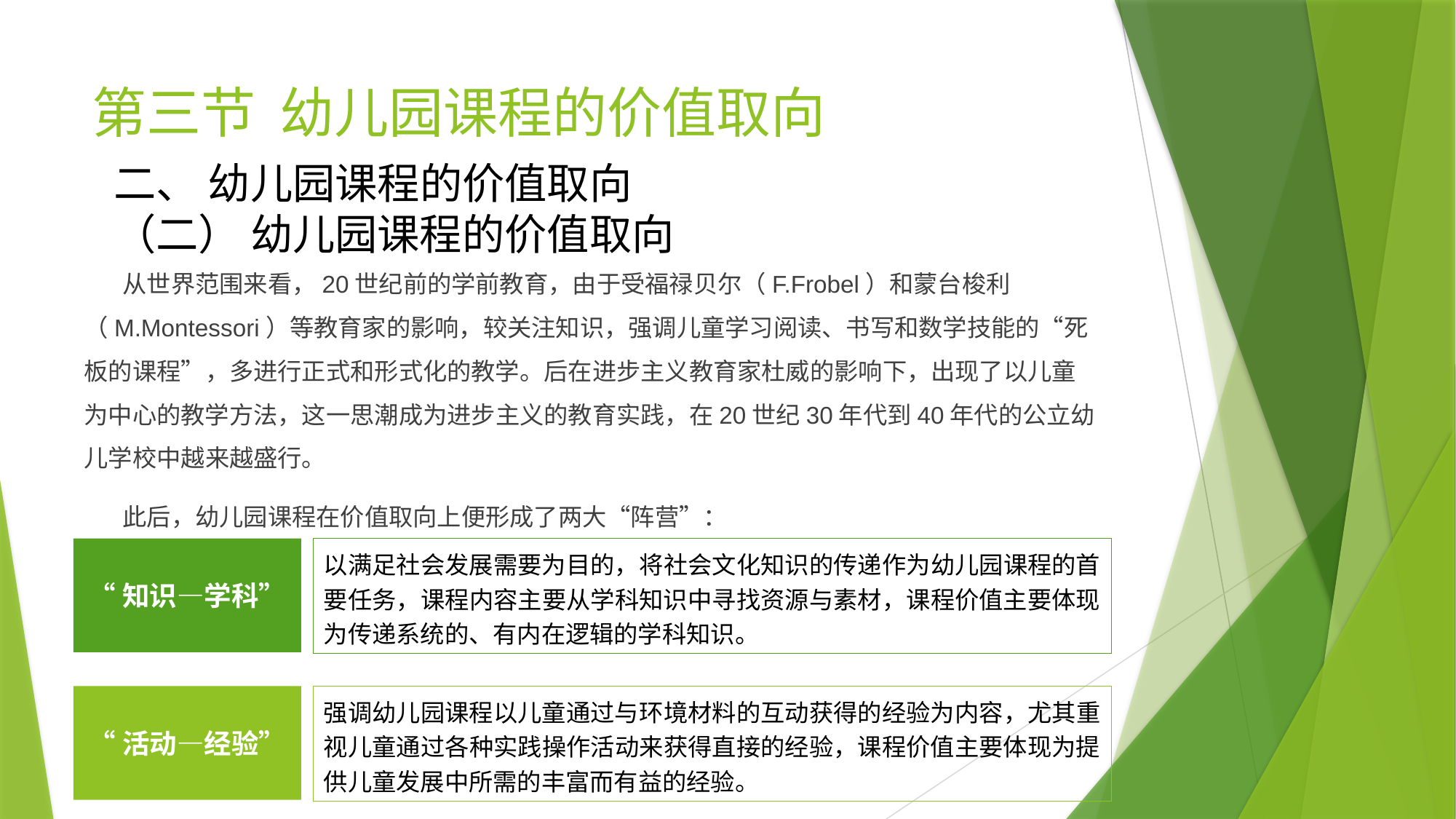

# 第三节  幼儿园课程的价值取向
“知识—学科”
以满足社会发展需要为目的，将社会文化知识的传递作为幼儿园课程的首要任务，课程内容主要从学科知识中寻找资源与素材，课程价值主要体现为传递系统的、有内在逻辑的学科知识。
“活动—经验”
强调幼儿园课程以儿童通过与环境材料的互动获得的经验为内容，尤其重视儿童通过各种实践操作活动来获得直接的经验，课程价值主要体现为提供儿童发展中所需的丰富而有益的经验。
二、 幼儿园课程的价值取向
（二） 幼儿园课程的价值取向
      从世界范围来看，20世纪前的学前教育，由于受福禄贝尔（F.Frobel）和蒙台梭利（M.Montessori）等教育家的影响，较关注知识，强调儿童学习阅读、书写和数学技能的“死板的课程”，多进行正式和形式化的教学。后在进步主义教育家杜威的影响下，出现了以儿童为中心的教学方法，这一思潮成为进步主义的教育实践，在20世纪30年代到40年代的公立幼儿学校中越来越盛行。
      此后，幼儿园课程在价值取向上便形成了两大“阵营”：